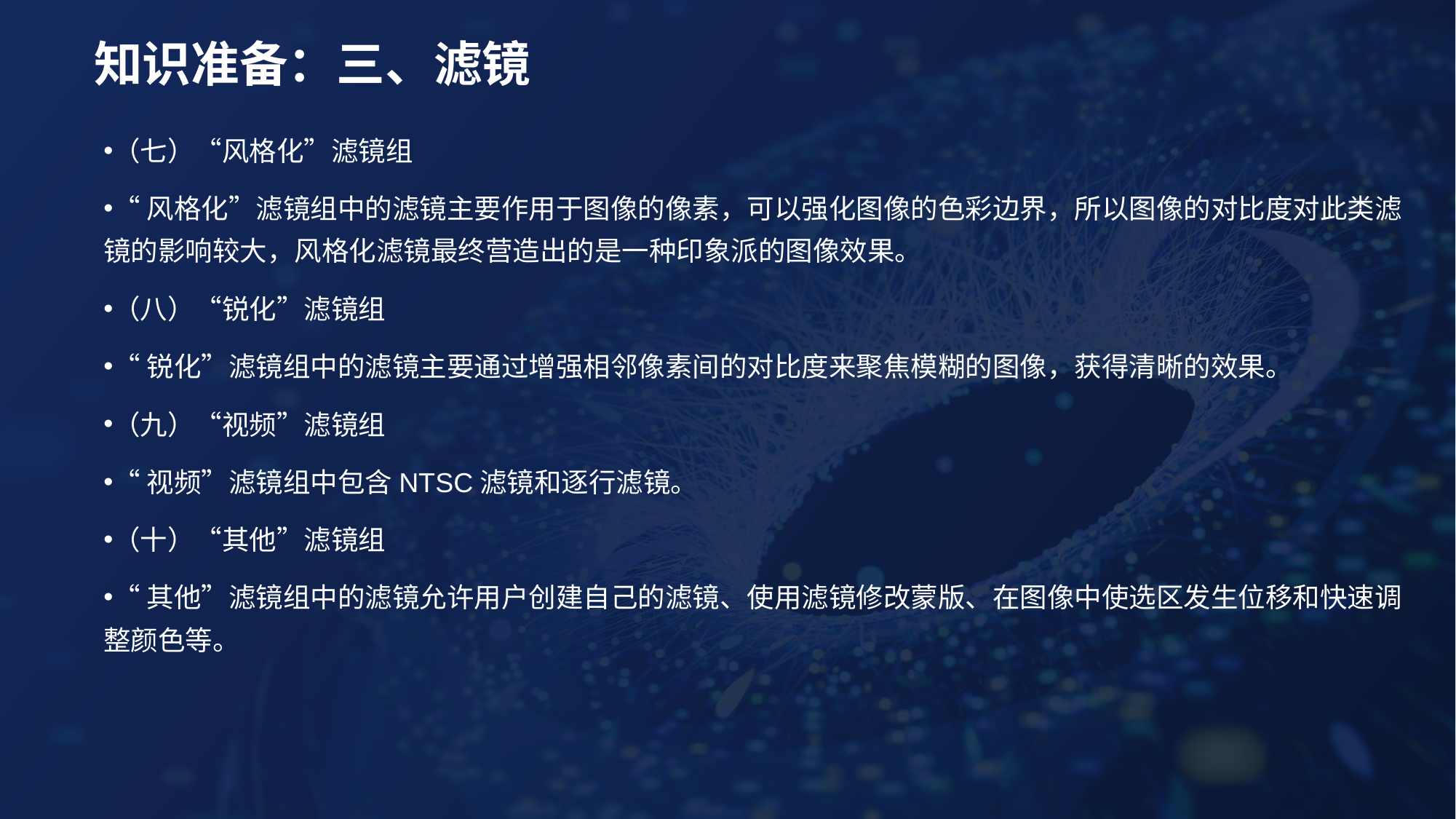

# 知识准备：三、滤镜
（七）“风格化”滤镜组
“风格化”滤镜组中的滤镜主要作用于图像的像素，可以强化图像的色彩边界，所以图像的对比度对此类滤镜的影响较大，风格化滤镜最终营造出的是一种印象派的图像效果。
（八）“锐化”滤镜组
“锐化”滤镜组中的滤镜主要通过增强相邻像素间的对比度来聚焦模糊的图像，获得清晰的效果。
（九）“视频”滤镜组
“视频”滤镜组中包含NTSC滤镜和逐行滤镜。
（十）“其他”滤镜组
“其他”滤镜组中的滤镜允许用户创建自己的滤镜、使用滤镜修改蒙版、在图像中使选区发生位移和快速调整颜色等。